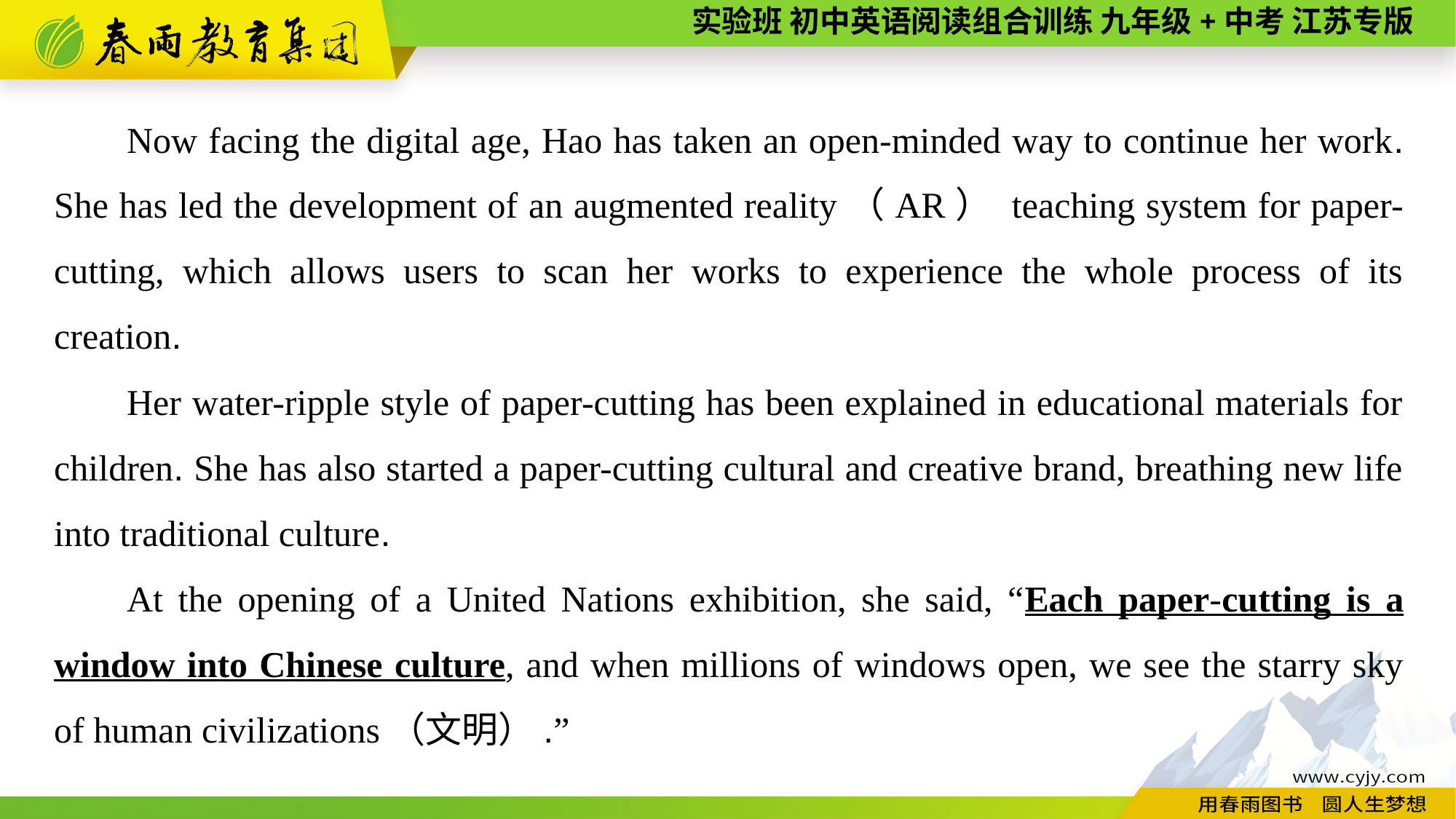

Now facing the digital age, Hao has taken an open-minded way to continue her work. She has led the development of an augmented reality（AR） teaching system for paper-cutting, which allows users to scan her works to experience the whole process of its creation.
Her water-ripple style of paper-cutting has been explained in educational materials for children. She has also started a paper-cutting cultural and creative brand, breathing new life into traditional culture.
At the opening of a United Nations exhibition, she said, “Each paper-cutting is a window into Chinese culture, and when millions of windows open, we see the starry sky of human civilizations（文明）.”